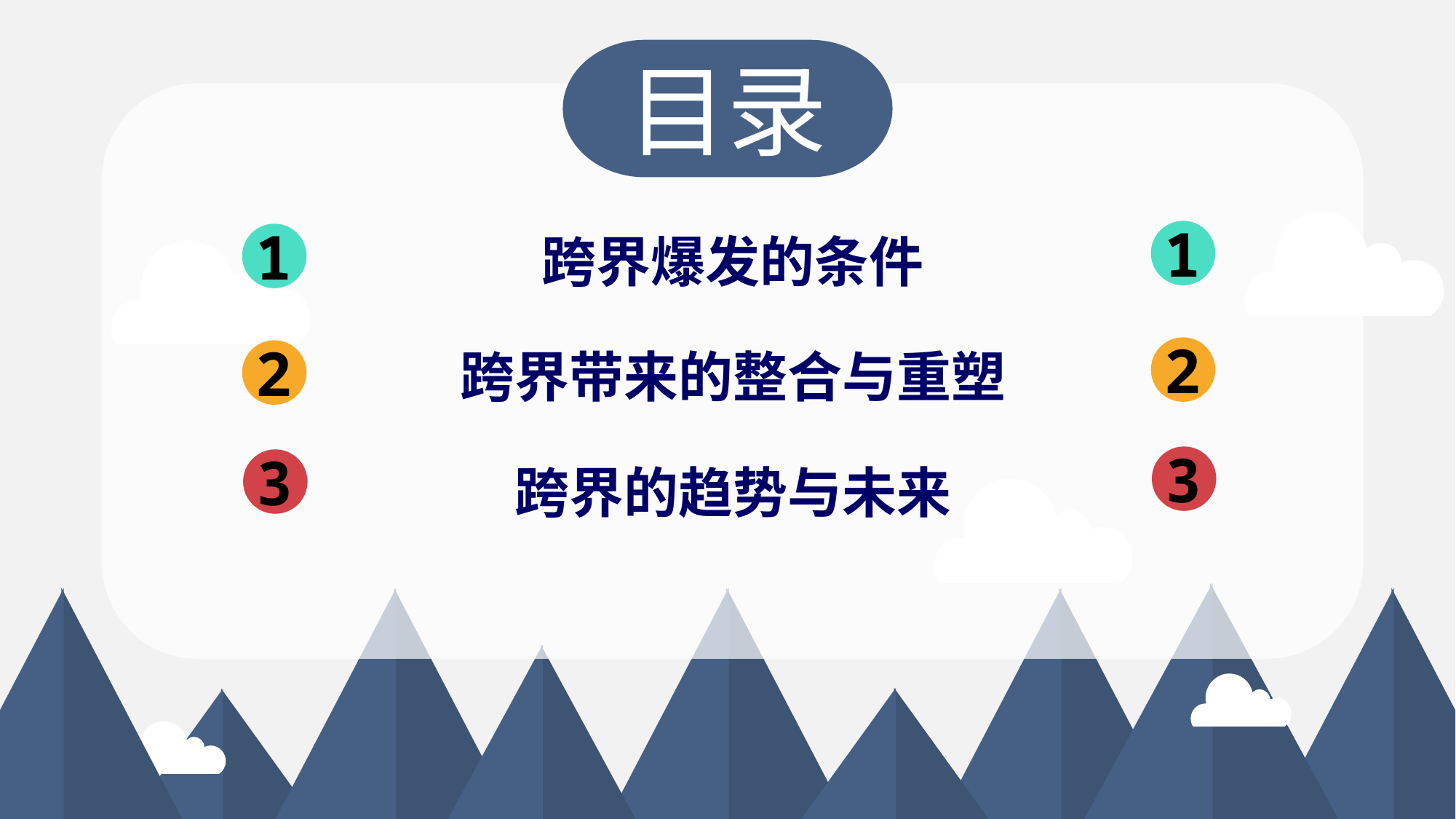

跨界爆发的条件
1
1

跨界带来的整合与重塑
2
2

跨界的趋势与未来
3
3